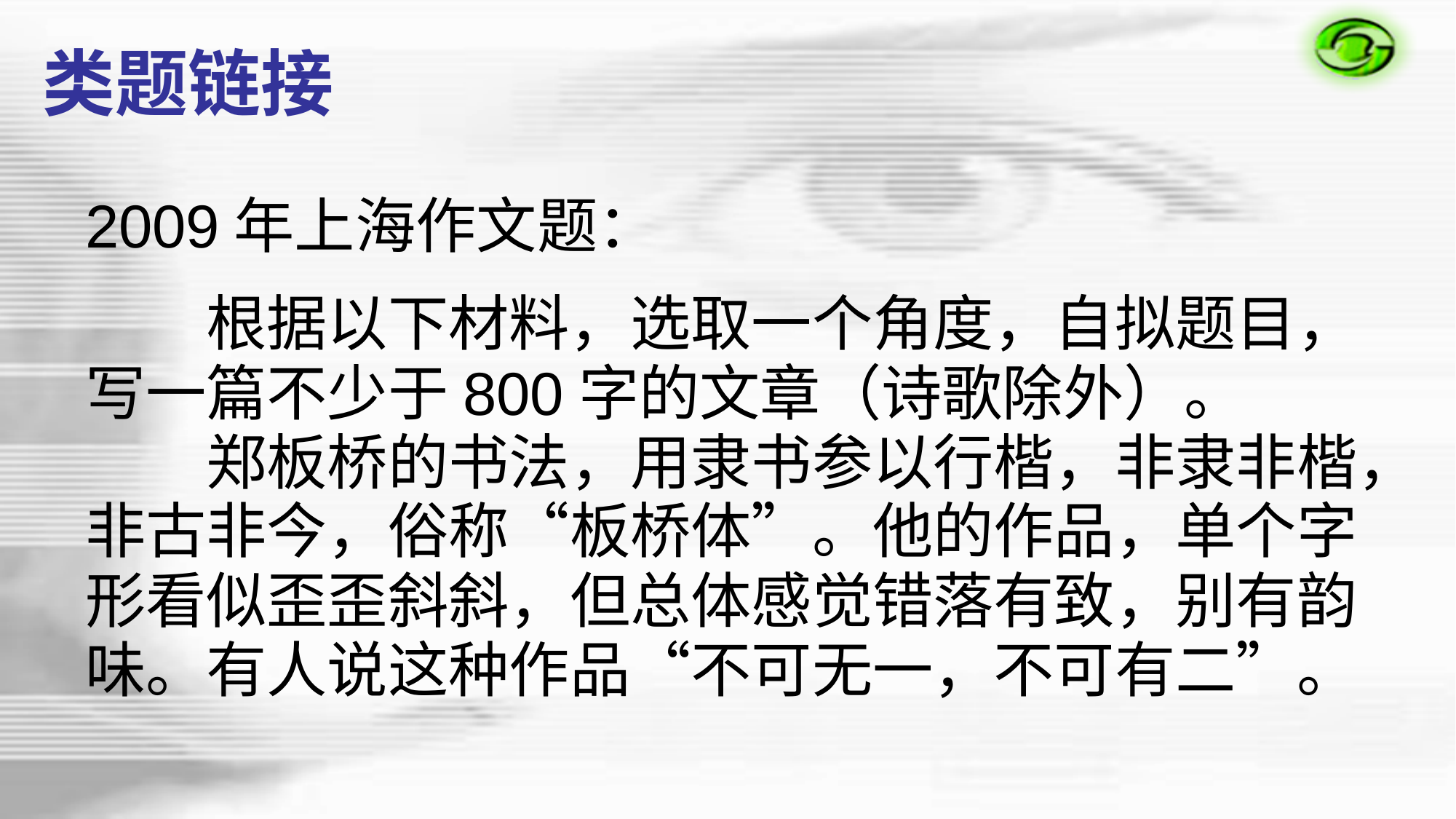

类题链接
2009年上海作文题：
　　根据以下材料，选取一个角度，自拟题目，写一篇不少于800字的文章（诗歌除外）。
　　郑板桥的书法，用隶书参以行楷，非隶非楷，非古非今，俗称“板桥体”。他的作品，单个字形看似歪歪斜斜，但总体感觉错落有致，别有韵味。有人说这种作品“不可无一，不可有二”。